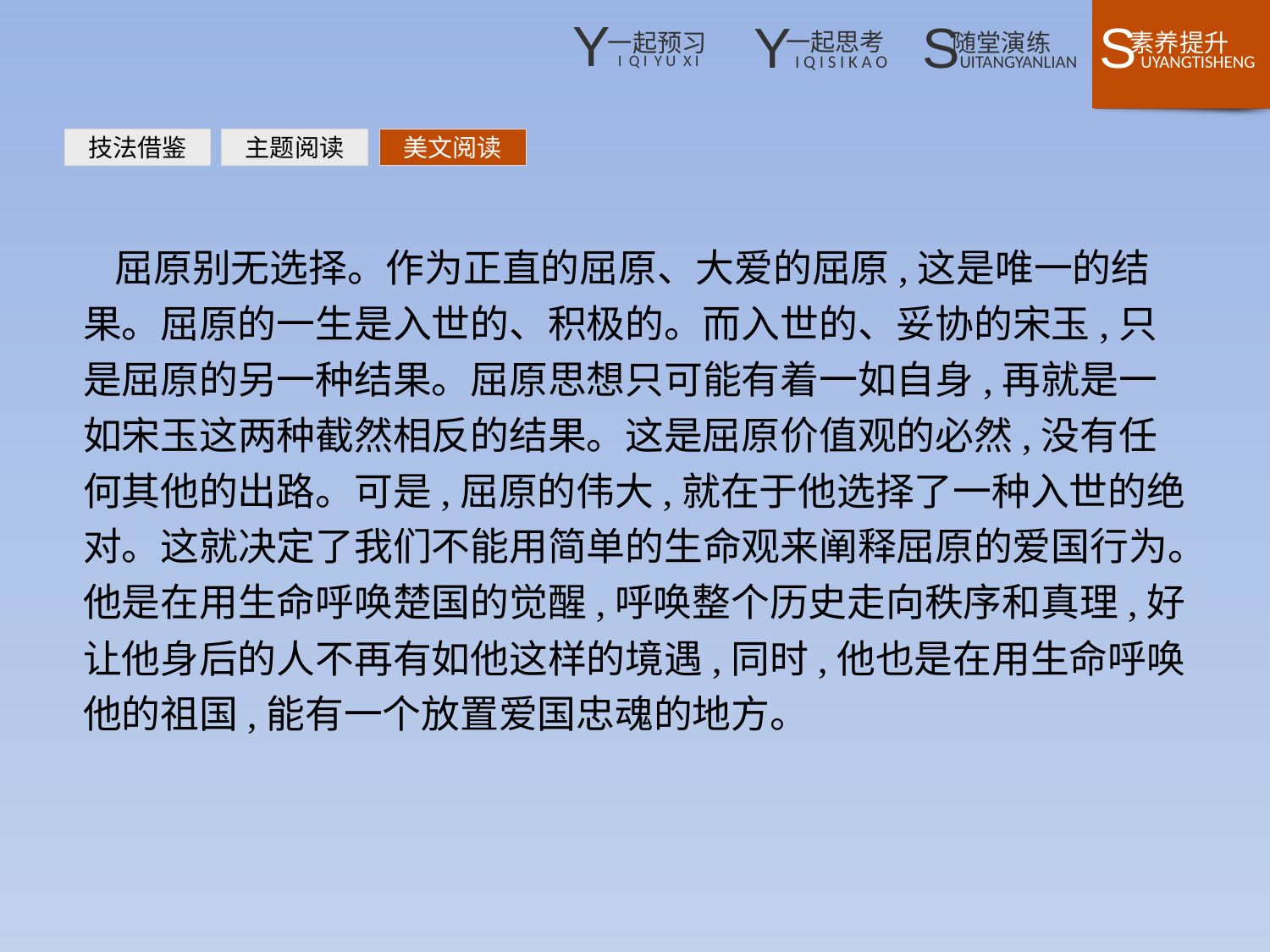

技法借鉴
主题阅读
美文阅读
屈原别无选择。作为正直的屈原、大爱的屈原,这是唯一的结果。屈原的一生是入世的、积极的。而入世的、妥协的宋玉,只是屈原的另一种结果。屈原思想只可能有着一如自身,再就是一如宋玉这两种截然相反的结果。这是屈原价值观的必然,没有任何其他的出路。可是,屈原的伟大,就在于他选择了一种入世的绝对。这就决定了我们不能用简单的生命观来阐释屈原的爱国行为。他是在用生命呼唤楚国的觉醒,呼唤整个历史走向秩序和真理,好让他身后的人不再有如他这样的境遇,同时,他也是在用生命呼唤他的祖国,能有一个放置爱国忠魂的地方。